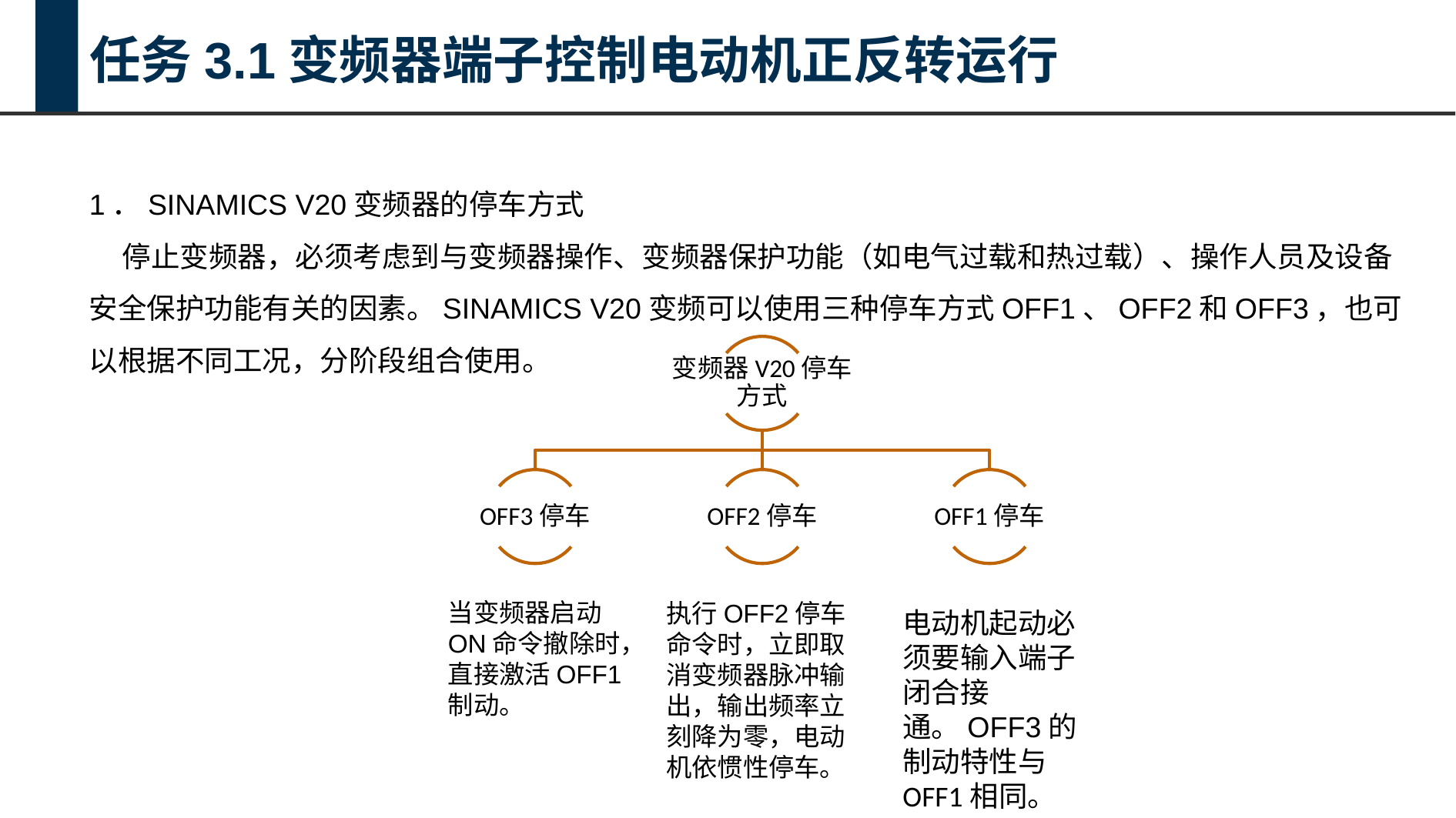

任务3.1变频器端子控制电动机正反转运行
1．SINAMICS V20变频器的停车方式
    停止变频器，必须考虑到与变频器操作、变频器保护功能（如电气过载和热过载）、操作人员及设备安全保护功能有关的因素。SINAMICS V20变频可以使用三种停车方式OFF1、OFF2和OFF3，也可以根据不同工况，分阶段组合使用。
变频器V20停车方式
OFF1停车
OFF2停车
OFF3停车
当变频器启动ON命令撤除时，直接激活OFF1制动。
执行OFF2停车命令时，立即取消变频器脉冲输出，输出频率立刻降为零，电动机依惯性停车。
电动机起动必须要输入端子闭合接通。OFF3的制动特性与OFF1相同。